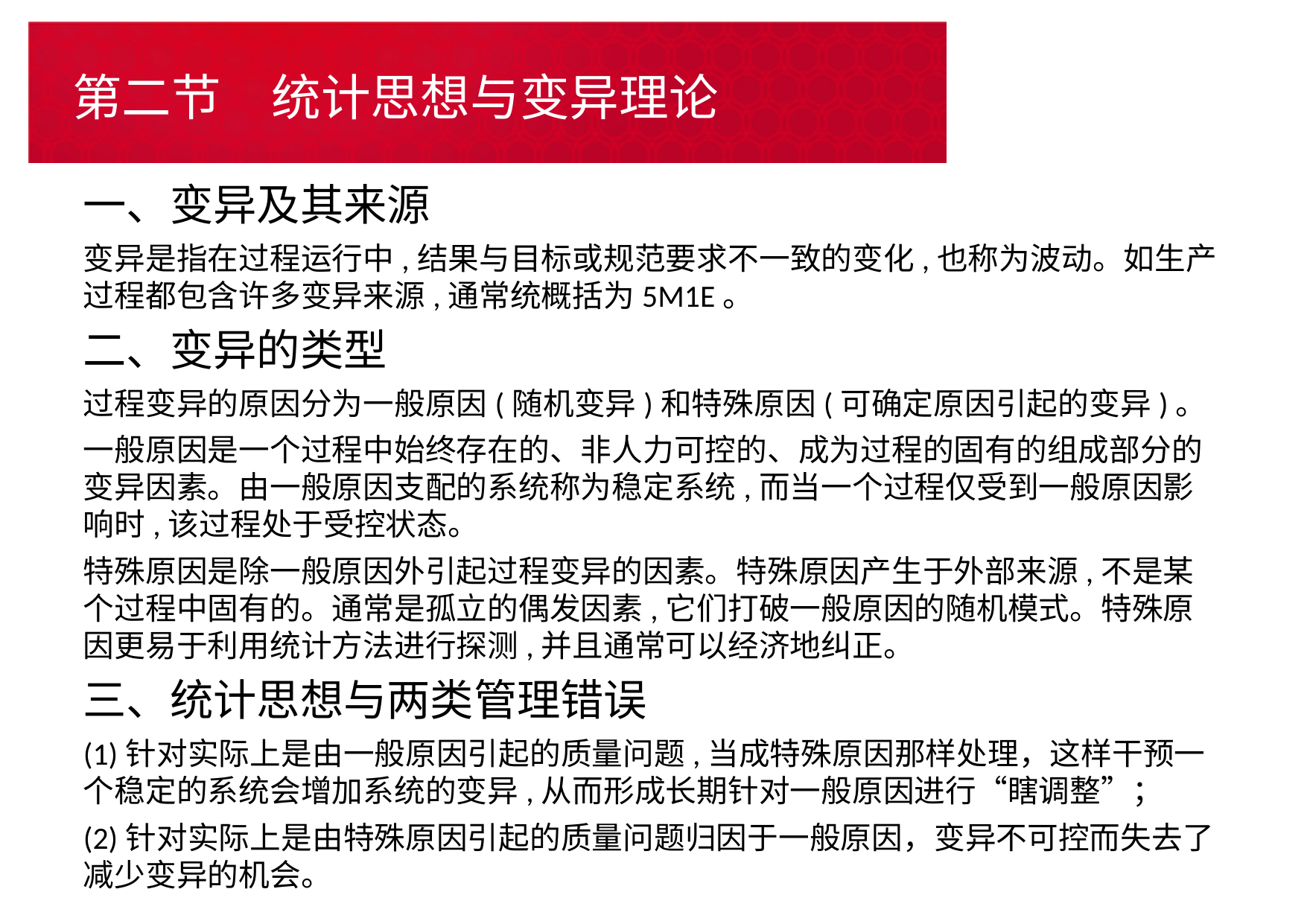

# 第二节　统计思想与变异理论
一、变异及其来源
变异是指在过程运行中,结果与目标或规范要求不一致的变化,也称为波动。如生产过程都包含许多变异来源,通常统概括为5M1E。
二、变异的类型
过程变异的原因分为一般原因(随机变异)和特殊原因(可确定原因引起的变异)。
一般原因是一个过程中始终存在的、非人力可控的、成为过程的固有的组成部分的变异因素。由一般原因支配的系统称为稳定系统,而当一个过程仅受到一般原因影响时,该过程处于受控状态。
特殊原因是除一般原因外引起过程变异的因素。特殊原因产生于外部来源,不是某个过程中固有的。通常是孤立的偶发因素,它们打破一般原因的随机模式。特殊原因更易于利用统计方法进行探测,并且通常可以经济地纠正。
三、统计思想与两类管理错误
(1)针对实际上是由一般原因引起的质量问题,当成特殊原因那样处理，这样干预一个稳定的系统会增加系统的变异,从而形成长期针对一般原因进行“瞎调整”；
(2)针对实际上是由特殊原因引起的质量问题归因于一般原因，变异不可控而失去了减少变异的机会。